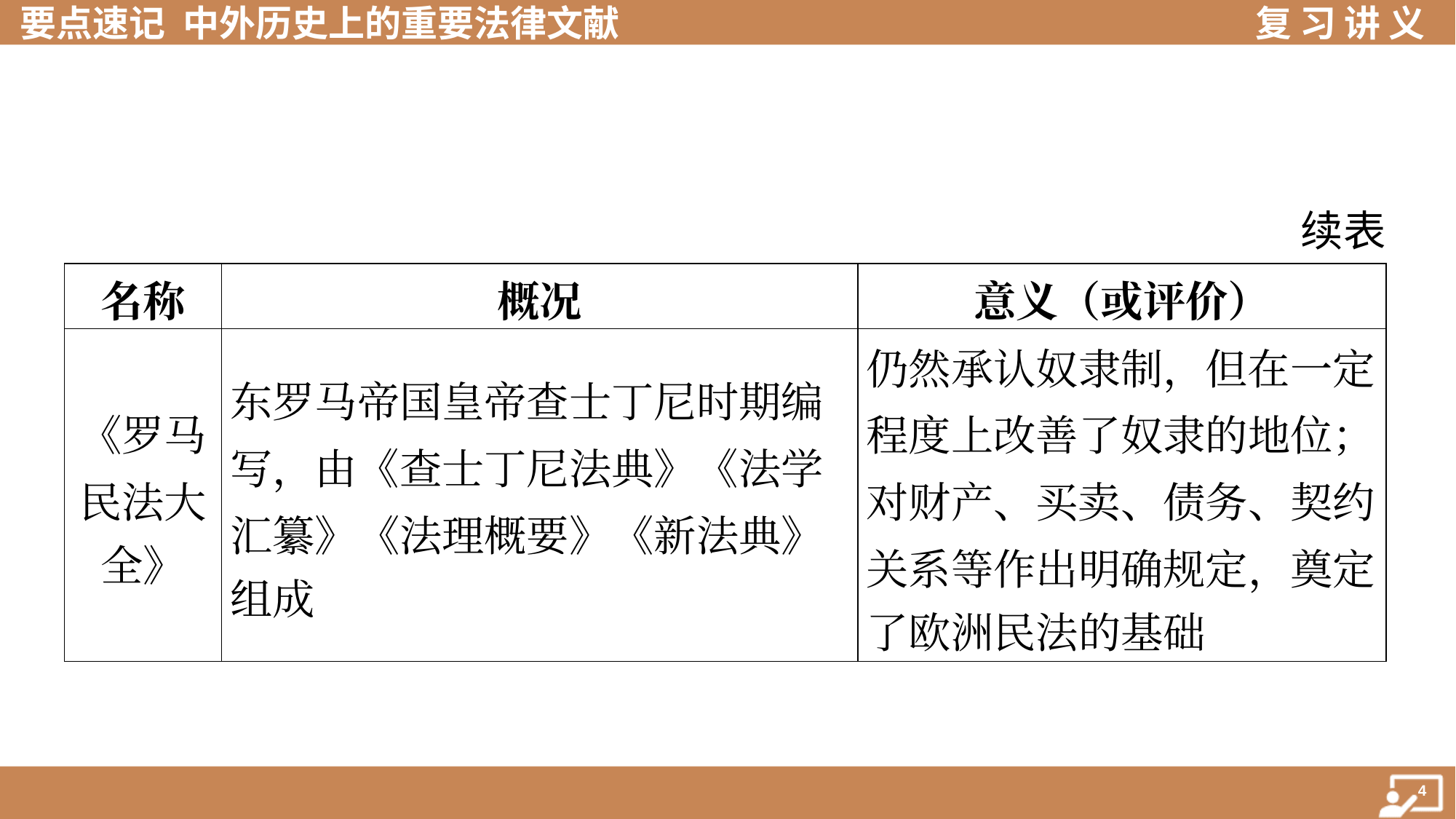

续表
| 名称 | 概况 | 意义（或评价） |
| --- | --- | --- |
| 《罗马 民法大 全》 | 东罗马帝国皇帝查士丁尼时期编 写，由《查士丁尼法典》《法学 汇纂》《法理概要》《新法典》 组成 | 仍然承认奴隶制，但在一定 程度上改善了奴隶的地位； 对财产、买卖、债务、契约 关系等作出明确规定，奠定 了欧洲民法的基础 |